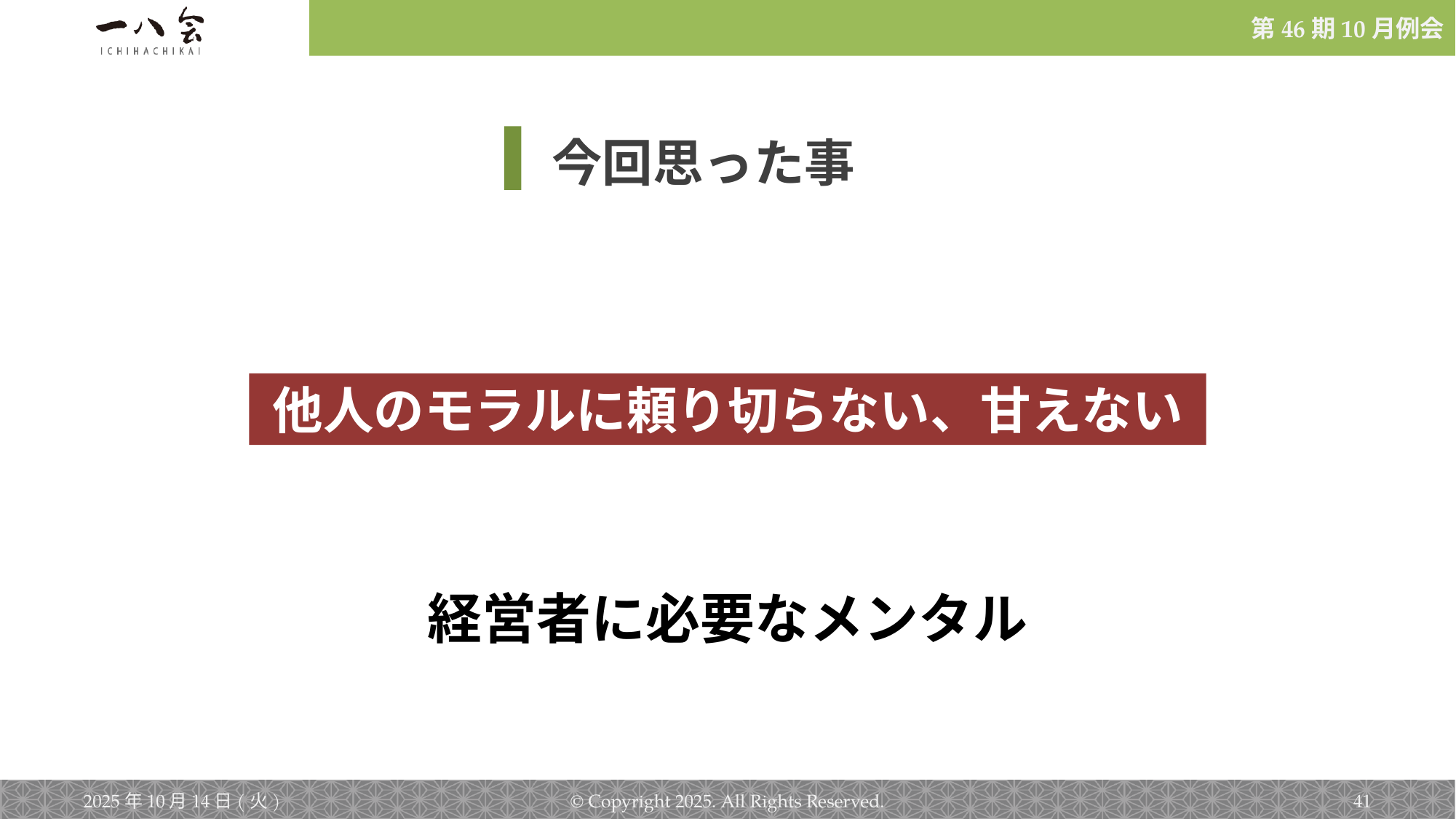

今回思った事

他人のモラルに頼り切らない、甘えない
経営者に必要なメンタル
2025年10月14日(火)
© Copyright 2025. All Rights Reserved.
41